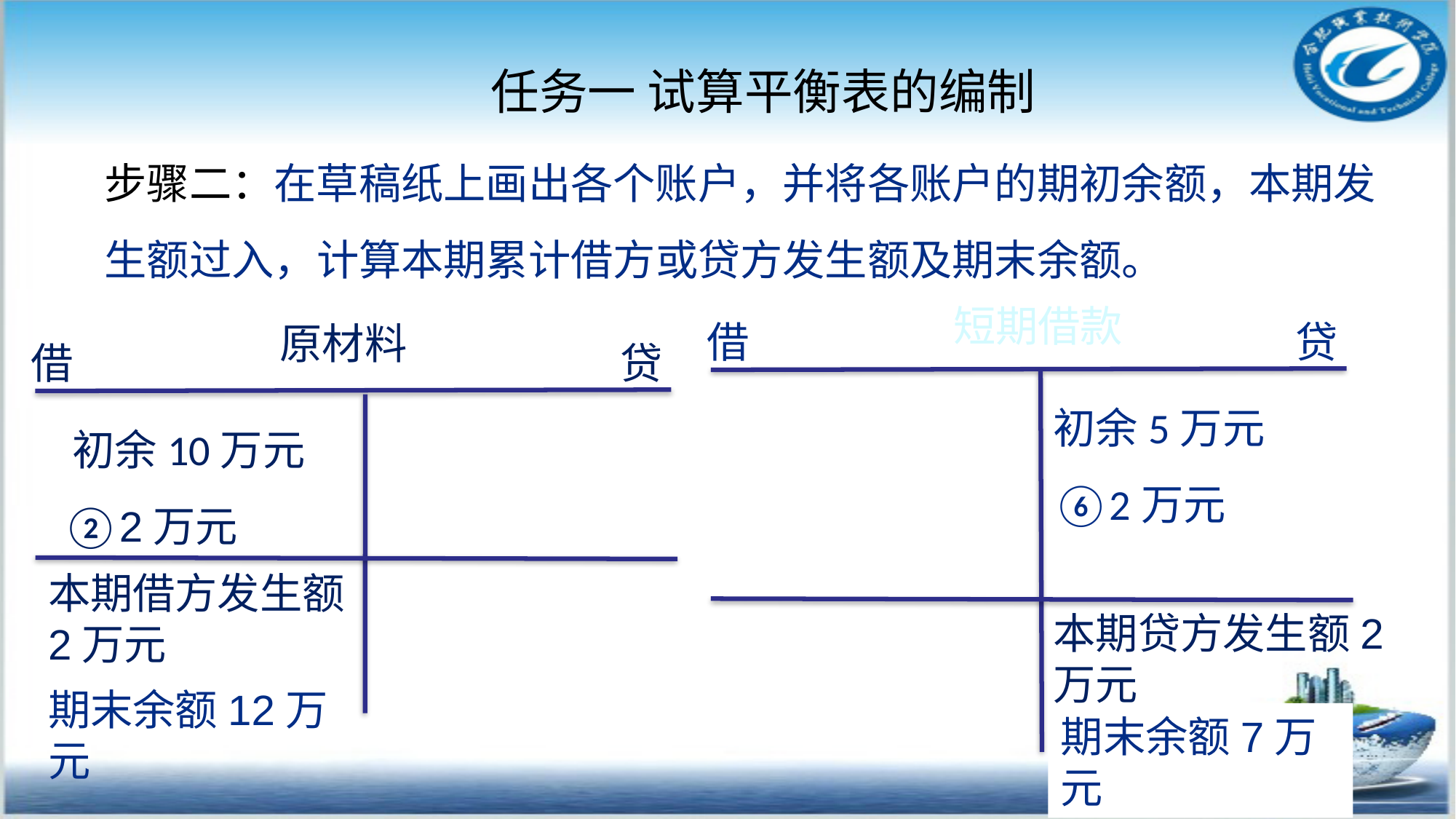

任务一 试算平衡表的编制
步骤二：在草稿纸上画出各个账户，并将各账户的期初余额，本期发生额过入，计算本期累计借方或贷方发生额及期末余额。

短期借款
借
贷
原材料
借
贷
初余5万元
⑥2万元

     初余10万元
     ②2万元

本期借方发生额2万元
本期贷方发生额2万元
期末余额12万元
期末余额7万元